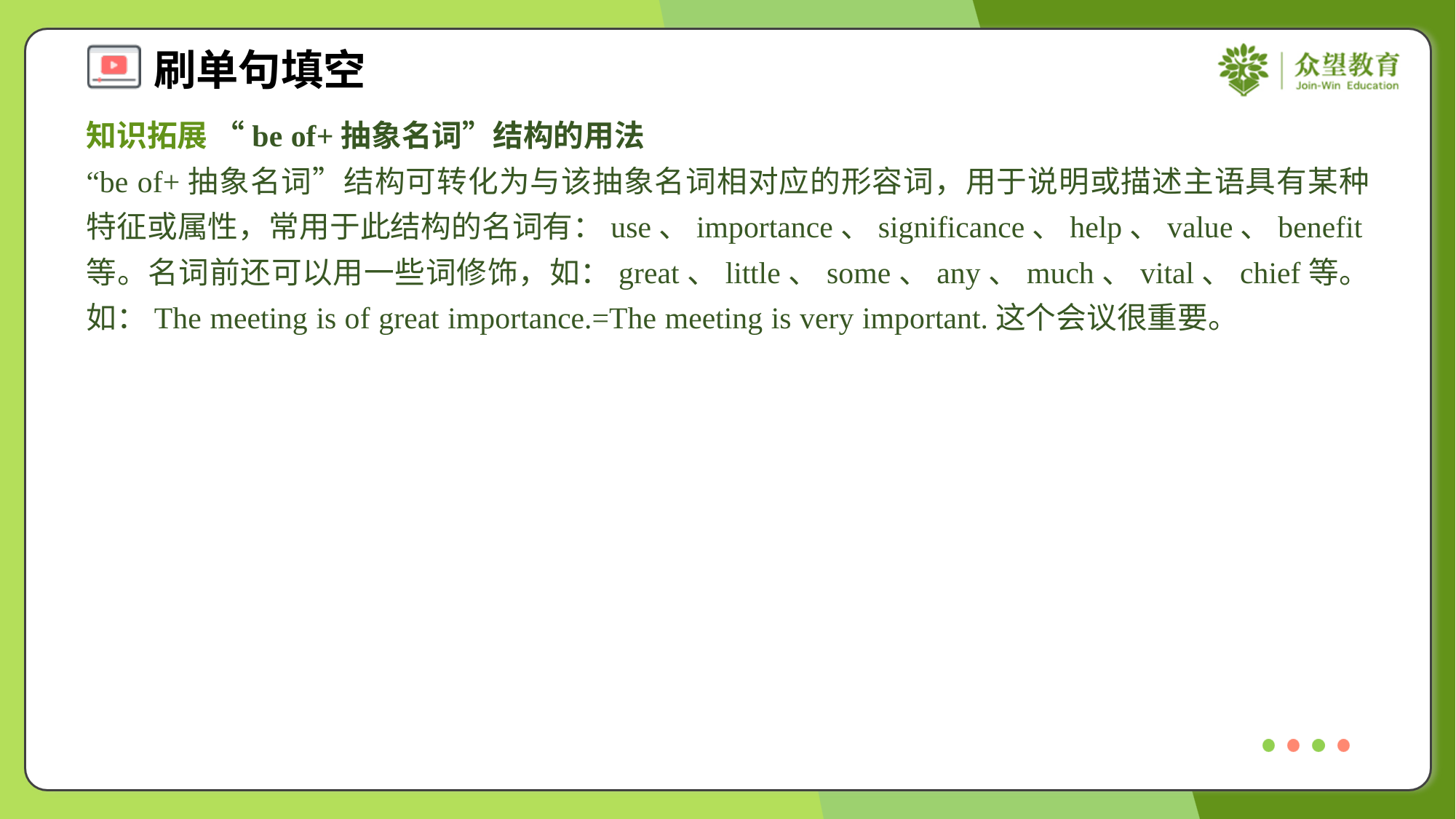

知识拓展 “be of+抽象名词”结构的用法
“be of+抽象名词”结构可转化为与该抽象名词相对应的形容词，用于说明或描述主语具有某种特征或属性，常用于此结构的名词有：use、importance、significance、help、value、benefit等。名词前还可以用一些词修饰，如：great、little、some、any、much、vital、chief等。如：The meeting is of great importance.=The meeting is very important.这个会议很重要。